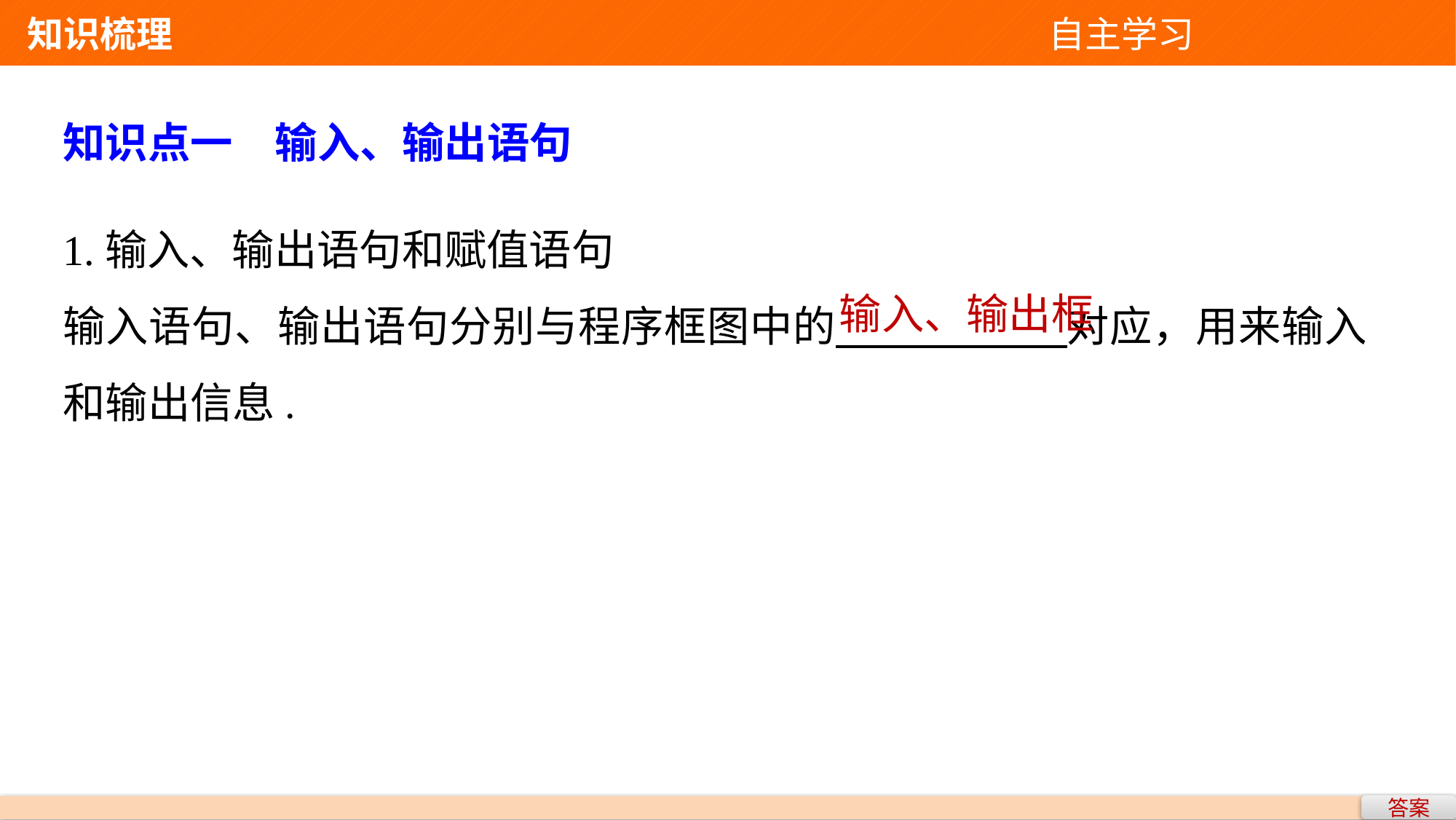

知识梳理                                                                                                           自主学习
知识点一　输入、输出语句
1.输入、输出语句和赋值语句
输入语句、输出语句分别与程序框图中的                       对应，用来输入和输出信息.
输入、输出框
答案